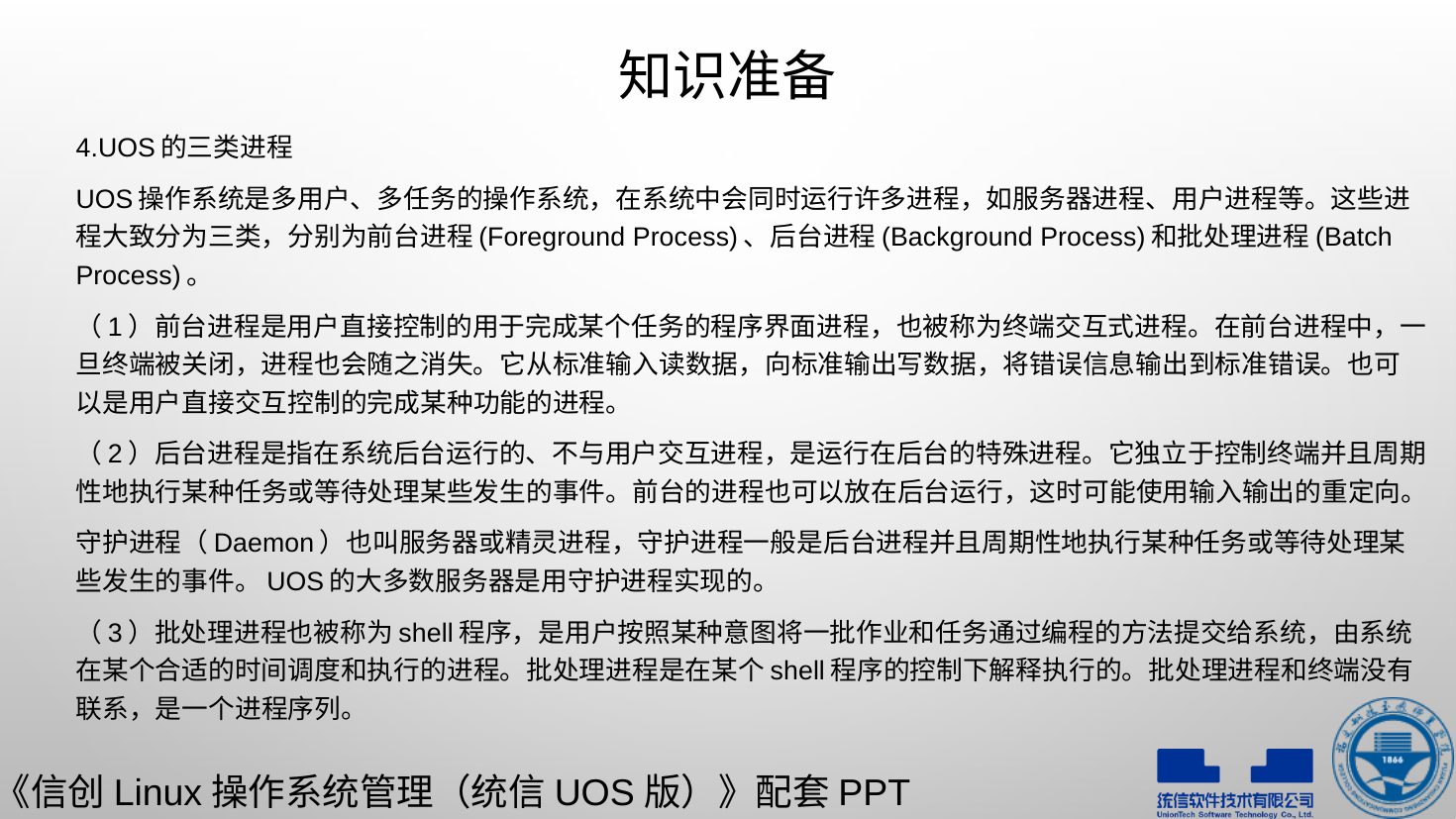

# 知识准备
4.UOS的三类进程
UOS操作系统是多用户、多任务的操作系统，在系统中会同时运行许多进程，如服务器进程、用户进程等。这些进程大致分为三类，分别为前台进程(Foreground Process)、后台进程(Background Process)和批处理进程(Batch Process)。
（1）前台进程是用户直接控制的用于完成某个任务的程序界面进程，也被称为终端交互式进程。在前台进程中，一旦终端被关闭，进程也会随之消失。它从标准输入读数据，向标准输出写数据，将错误信息输出到标准错误。也可以是用户直接交互控制的完成某种功能的进程。
（2）后台进程是指在系统后台运行的、不与用户交互进程，是运行在后台的特殊进程。它独立于控制终端并且周期性地执行某种任务或等待处理某些发生的事件。前台的进程也可以放在后台运行，这时可能使用输入输出的重定向。
守护进程（Daemon）也叫服务器或精灵进程，守护进程一般是后台进程并且周期性地执行某种任务或等待处理某些发生的事件。UOS的大多数服务器是用守护进程实现的。
（3）批处理进程也被称为shell程序，是用户按照某种意图将一批作业和任务通过编程的方法提交给系统，由系统在某个合适的时间调度和执行的进程。批处理进程是在某个shell程序的控制下解释执行的。批处理进程和终端没有联系，是一个进程序列。